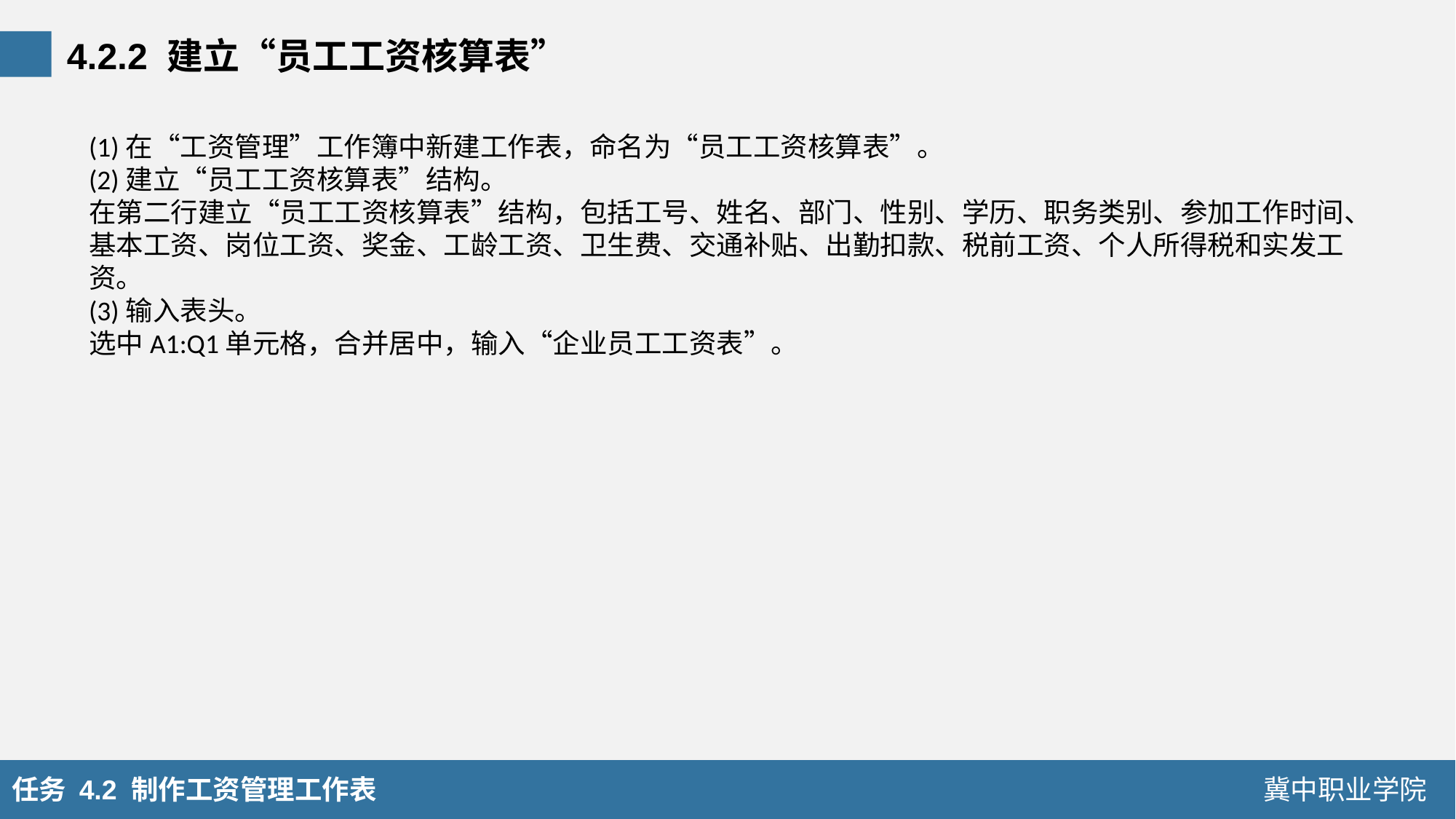

4.2.2 建立“员工工资核算表”
(1)在“工资管理”工作簿中新建工作表，命名为“员工工资核算表”。
(2)建立“员工工资核算表”结构。
在第二行建立“员工工资核算表”结构，包括工号、姓名、部门、性别、学历、职务类别、参加工作时间、基本工资、岗位工资、奖金、工龄工资、卫生费、交通补贴、出勤扣款、税前工资、个人所得税和实发工资。
(3)输入表头。
选中A1:Q1单元格，合并居中，输入“企业员工工资表”。

任务 4.2 制作工资管理工作表
冀中职业学院